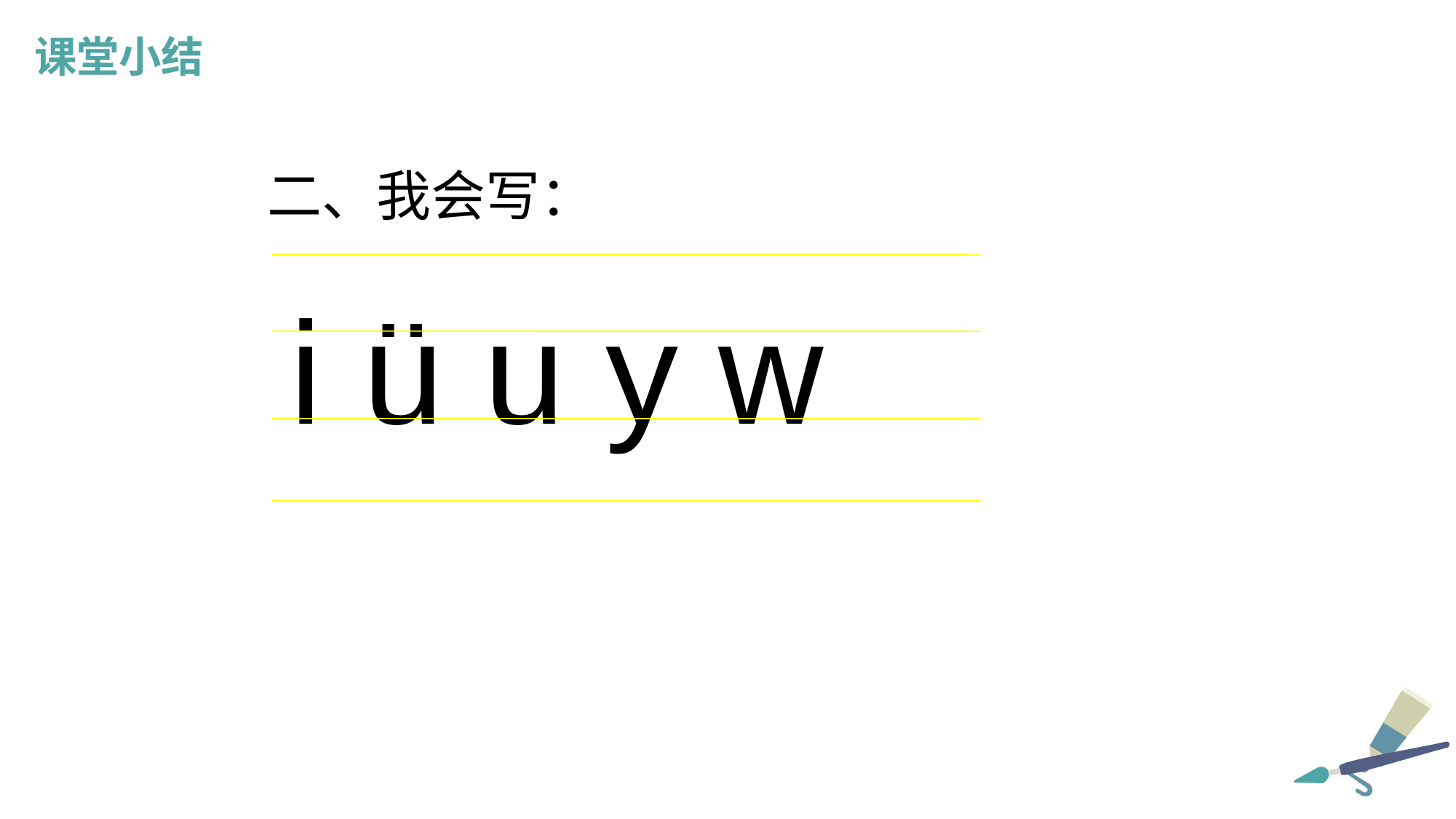

课堂小结
二、我会写：

　i ü u y w